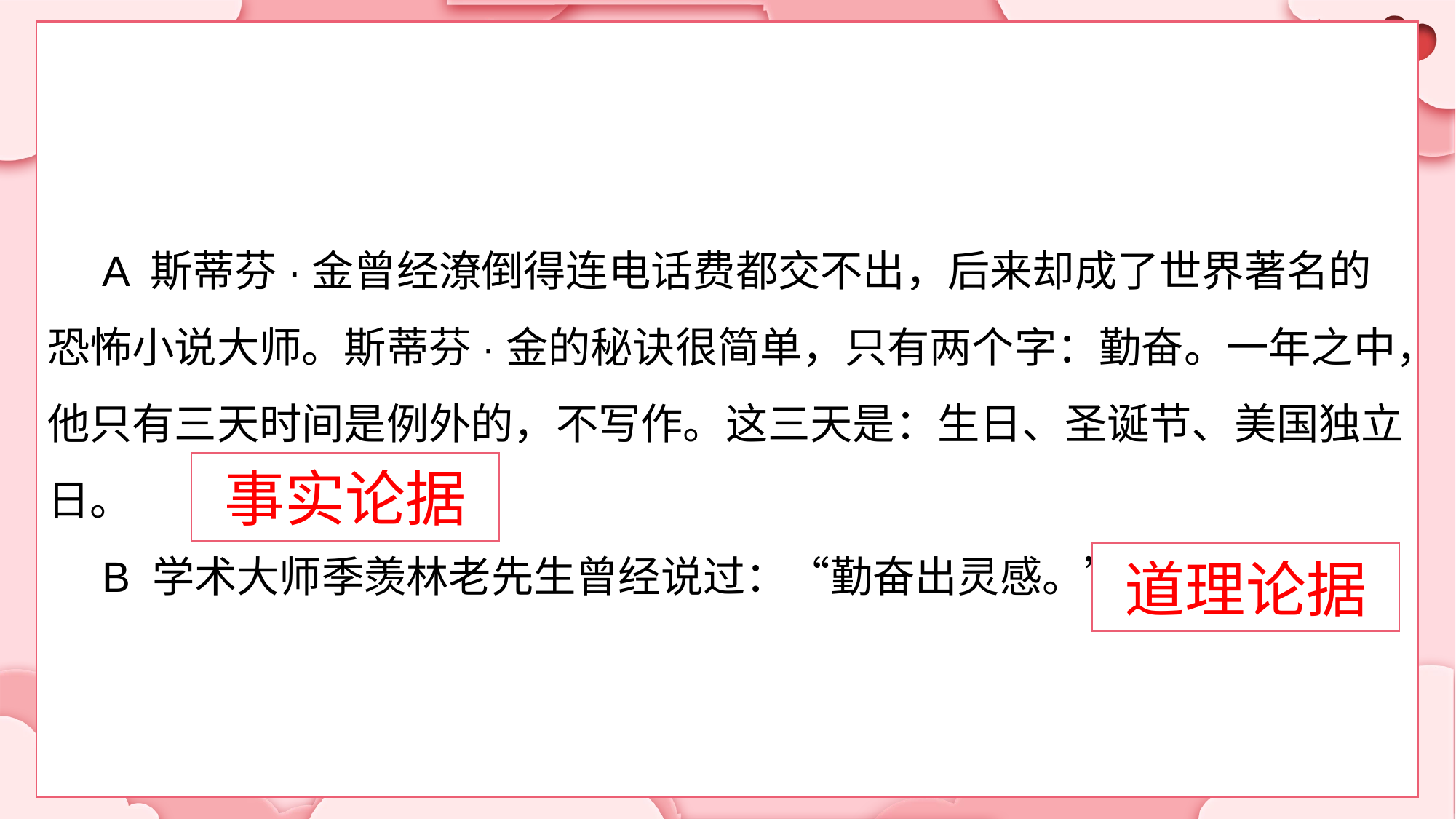

A 斯蒂芬·金曾经潦倒得连电话费都交不出，后来却成了世界著名的恐怖小说大师。斯蒂芬·金的秘诀很简单，只有两个字：勤奋。一年之中，他只有三天时间是例外的，不写作。这三天是：生日、圣诞节、美国独立日。
B 学术大师季羡林老先生曾经说过：“勤奋出灵感。”
事实论据
道理论据